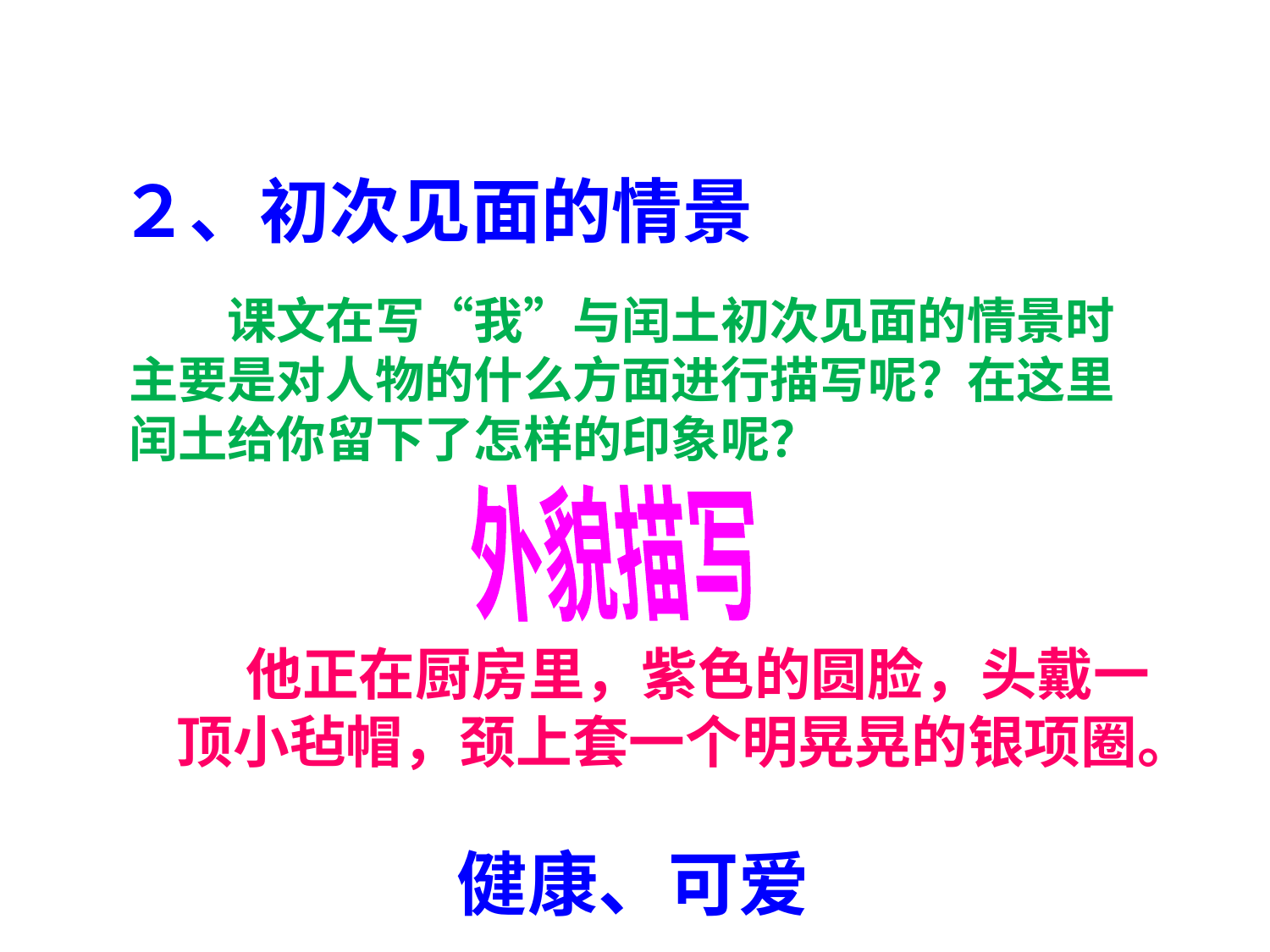

# ２、初次见面的情景
　　课文在写“我”与闰土初次见面的情景时主要是对人物的什么方面进行描写呢？在这里闰土给你留下了怎样的印象呢？
外貌描写
        他正在厨房里，紫色的圆脸，头戴一顶小毡帽，颈上套一个明晃晃的银项圈。
健康、可爱